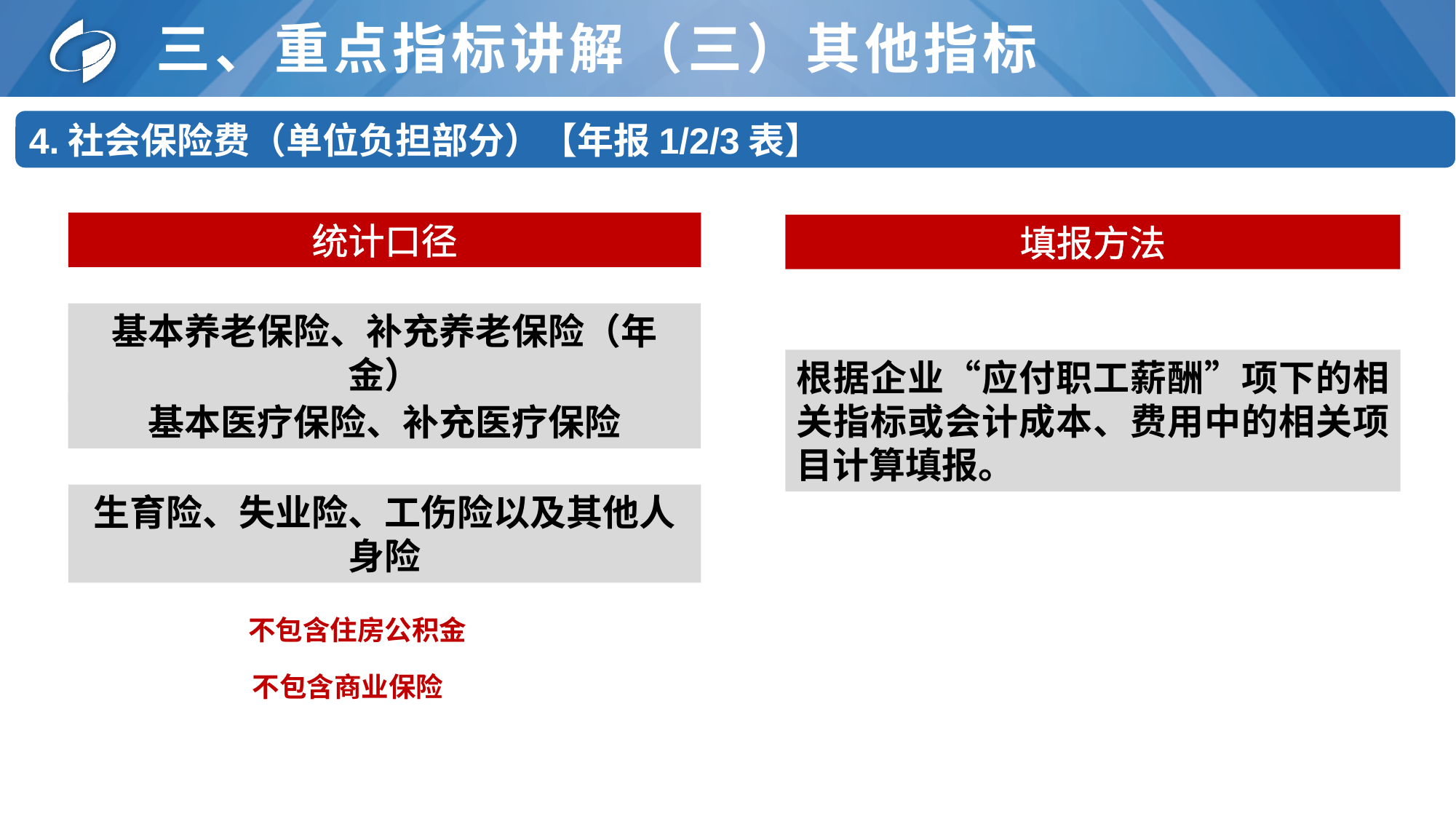

# 三、重点指标讲解（三）其他指标
4.社会保险费（单位负担部分）【年报1/2/3表】
统计口径
填报方法
基本养老保险、补充养老保险（年金）
根据企业“应付职工薪酬”项下的相关指标或会计成本、费用中的相关项目计算填报。
基本医疗保险、补充医疗保险
生育险、失业险、工伤险以及其他人身险
不包含住房公积金
不包含商业保险